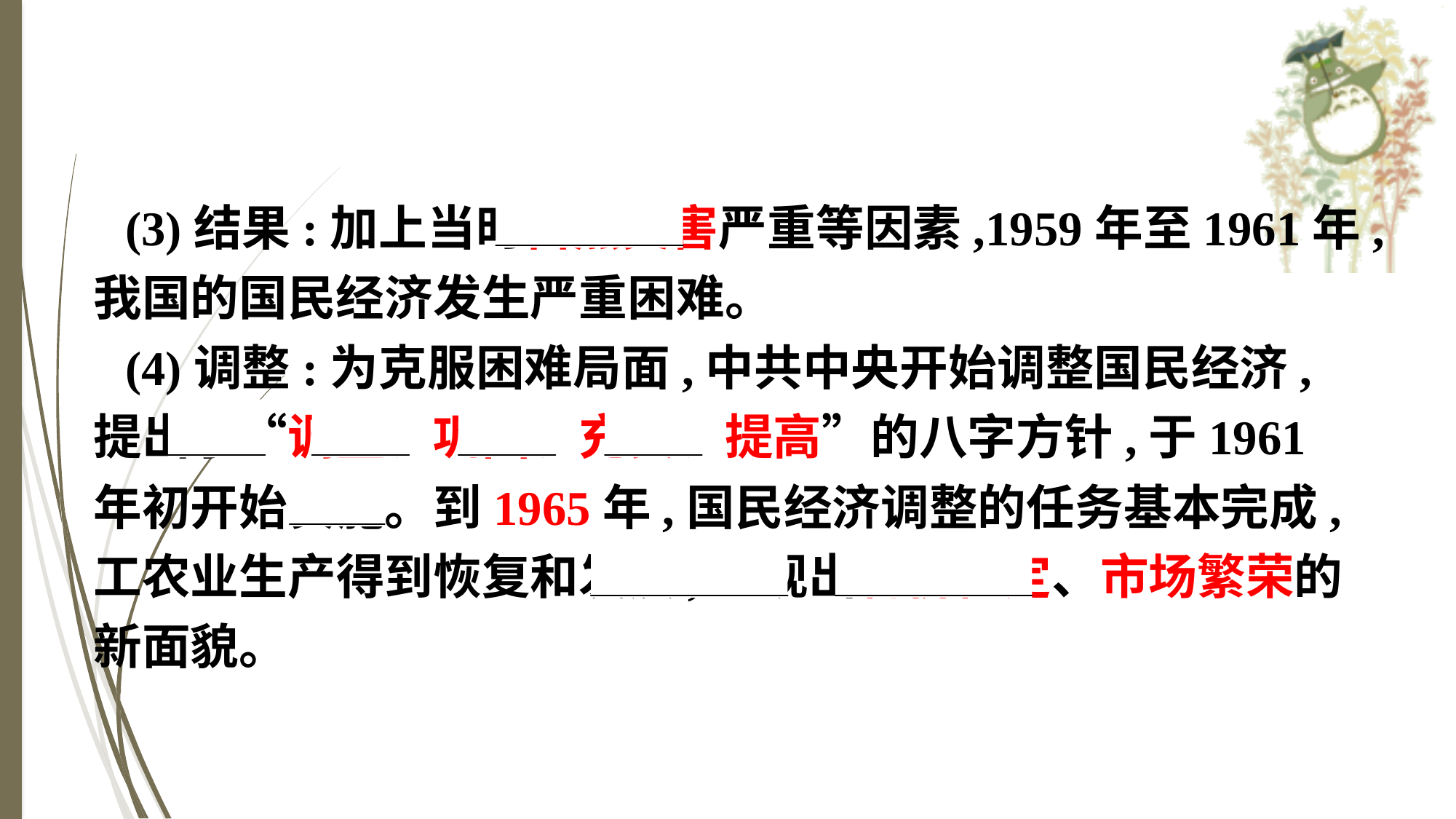

(3)结果:加上当时自然灾害严重等因素,1959年至1961年,我国的国民经济发生严重困难。
(4)调整:为克服困难局面,中共中央开始调整国民经济,提出了“调整、巩固、充实、提高”的八字方针,于1961年初开始实施。到1965年,国民经济调整的任务基本完成,工农业生产得到恢复和发展,呈现出物价稳定、市场繁荣的新面貌。